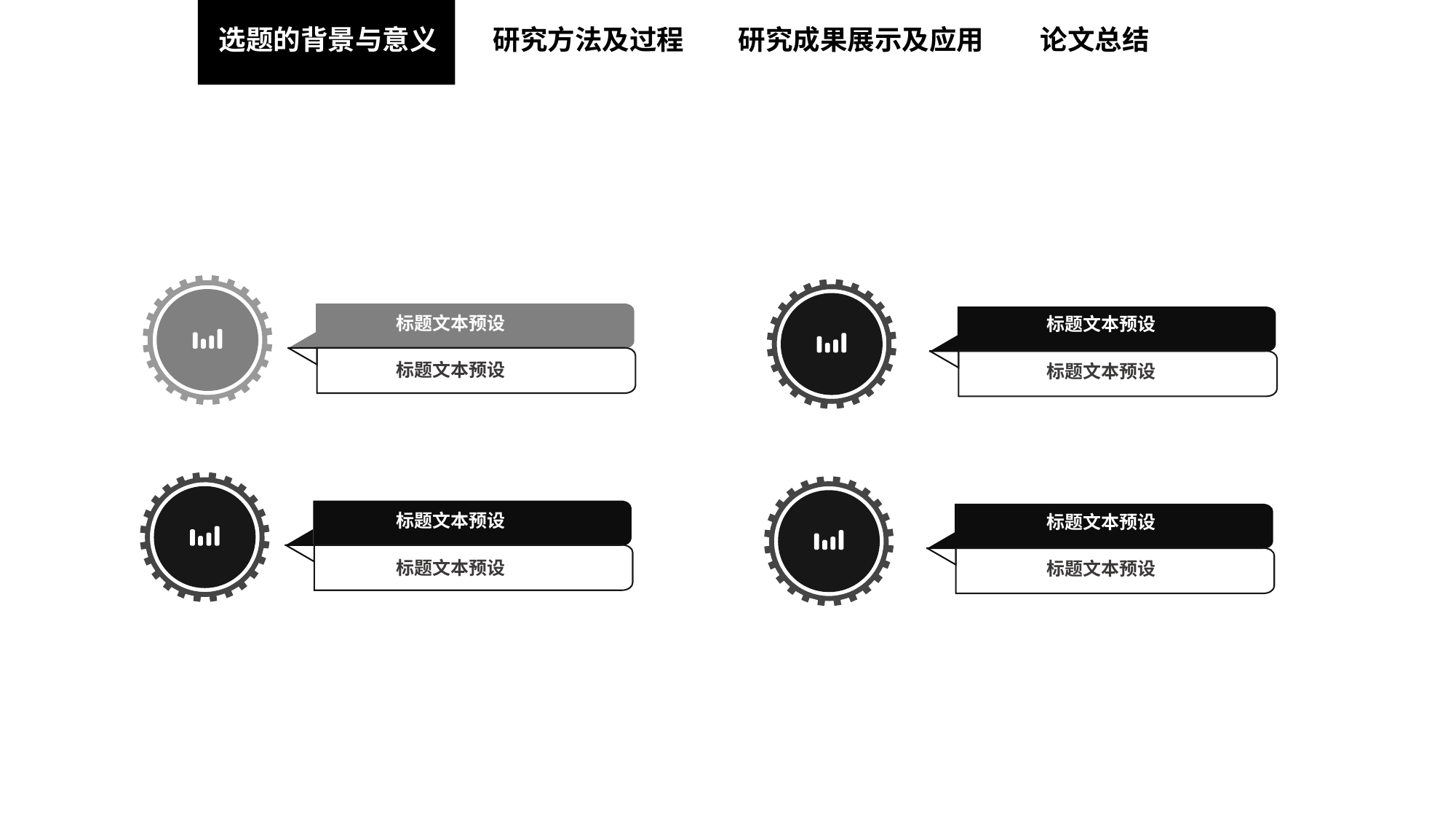

选题的背景与意义
研究方法及过程
研究成果展示及应用
论文总结

标题文本预设

标题文本预设

标题文本预设
标题文本预设

标题文本预设
标题文本预设

标题文本预设
标题文本预设